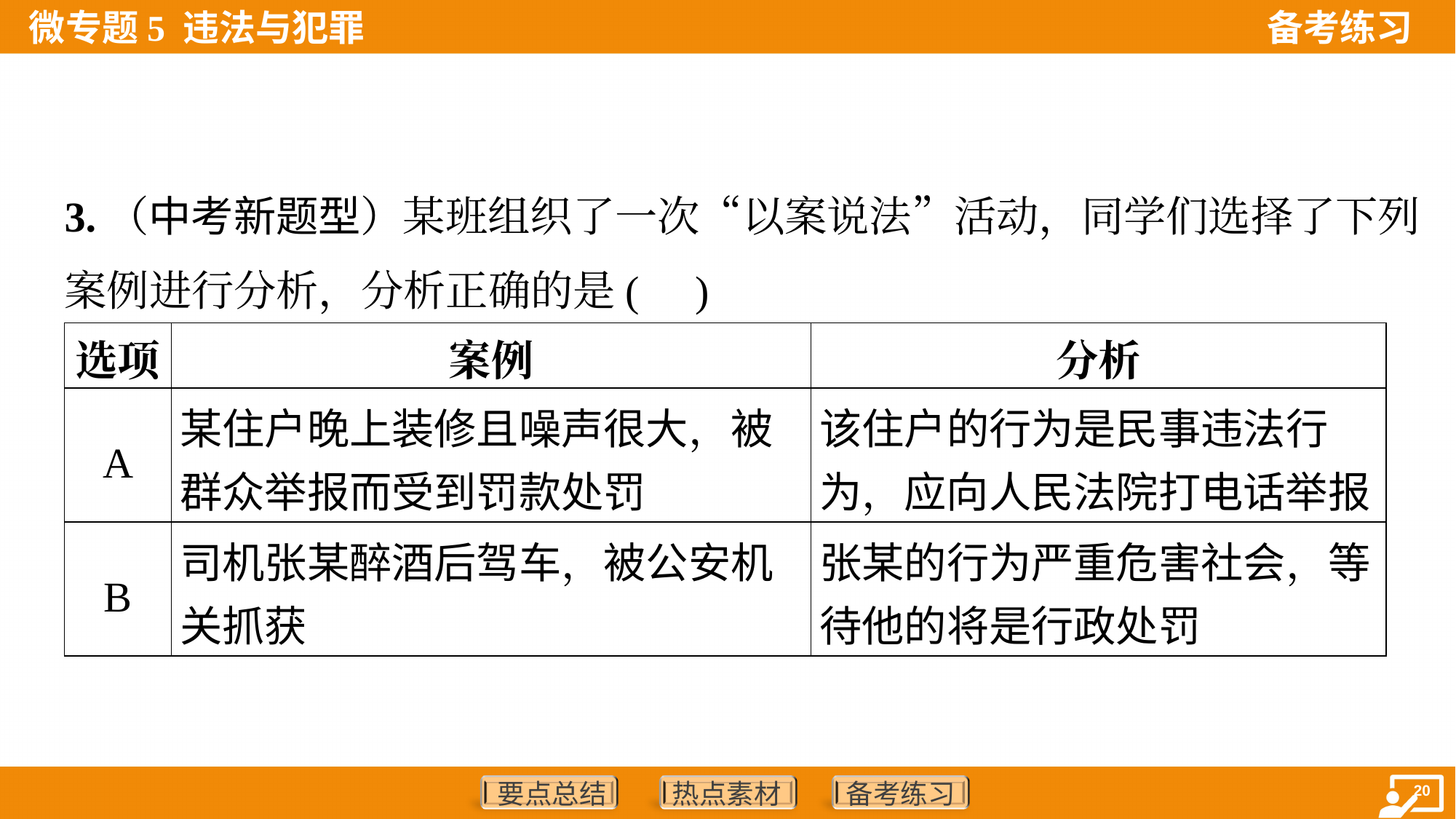

3.（中考新题型）某班组织了一次“以案说法”活动，同学们选择了下列
案例进行分析，分析正确的是(     )
| 选项 | 案例 | 分析 |
| --- | --- | --- |
| A | 某住户晚上装修且噪声很大，被 群众举报而受到罚款处罚 | 该住户的行为是民事违法行 为，应向人民法院打电话举报 |
| B | 司机张某醉酒后驾车，被公安机 关抓获 | 张某的行为严重危害社会，等 待他的将是行政处罚 |